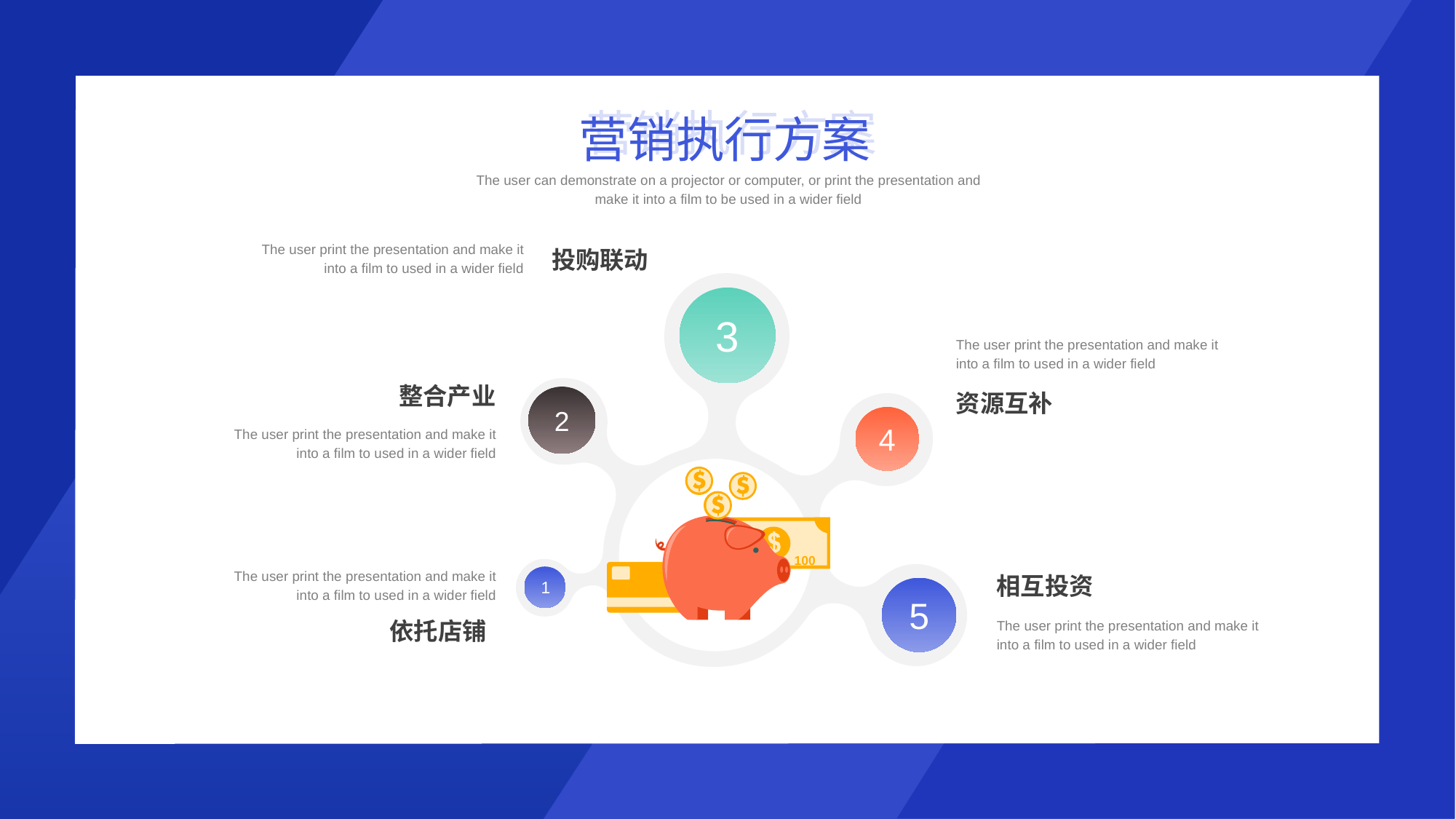

营销执行方案
营销执行方案
The user can demonstrate on a projector or computer, or print the presentation and make it into a film to be used in a wider field
The user print the presentation and make it into a film to used in a wider field
投购联动

3
2
4
1
5

100

100

The user print the presentation and make it into a film to used in a wider field
资源互补
整合产业
The user print the presentation and make it into a film to used in a wider field
The user print the presentation and make it into a film to used in a wider field
依托店铺
相互投资
The user print the presentation and make it into a film to used in a wider field